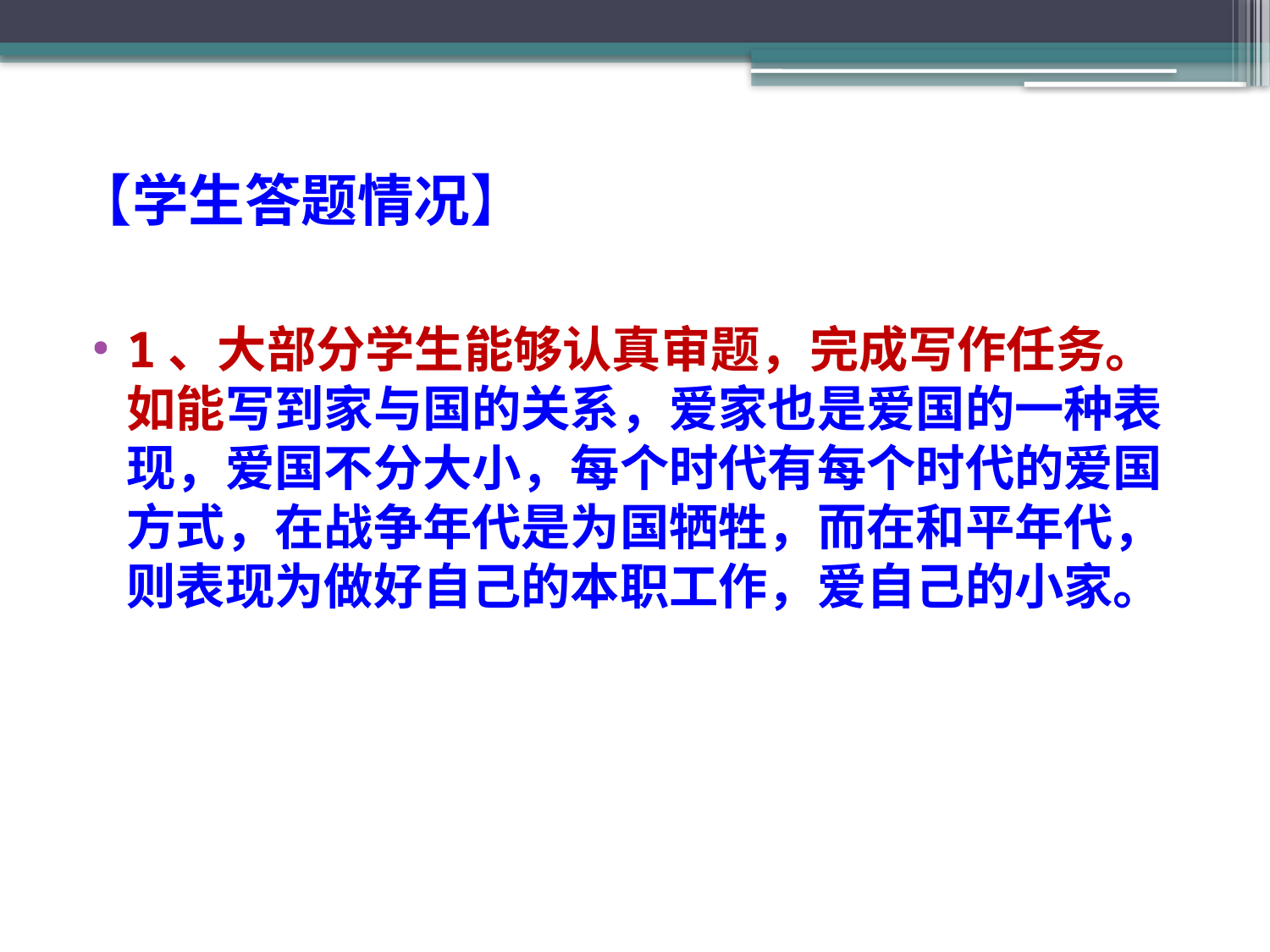

# 【学生答题情况】
1、大部分学生能够认真审题，完成写作任务。如能写到家与国的关系，爱家也是爱国的一种表现，爱国不分大小，每个时代有每个时代的爱国方式，在战争年代是为国牺牲，而在和平年代，则表现为做好自己的本职工作，爱自己的小家。